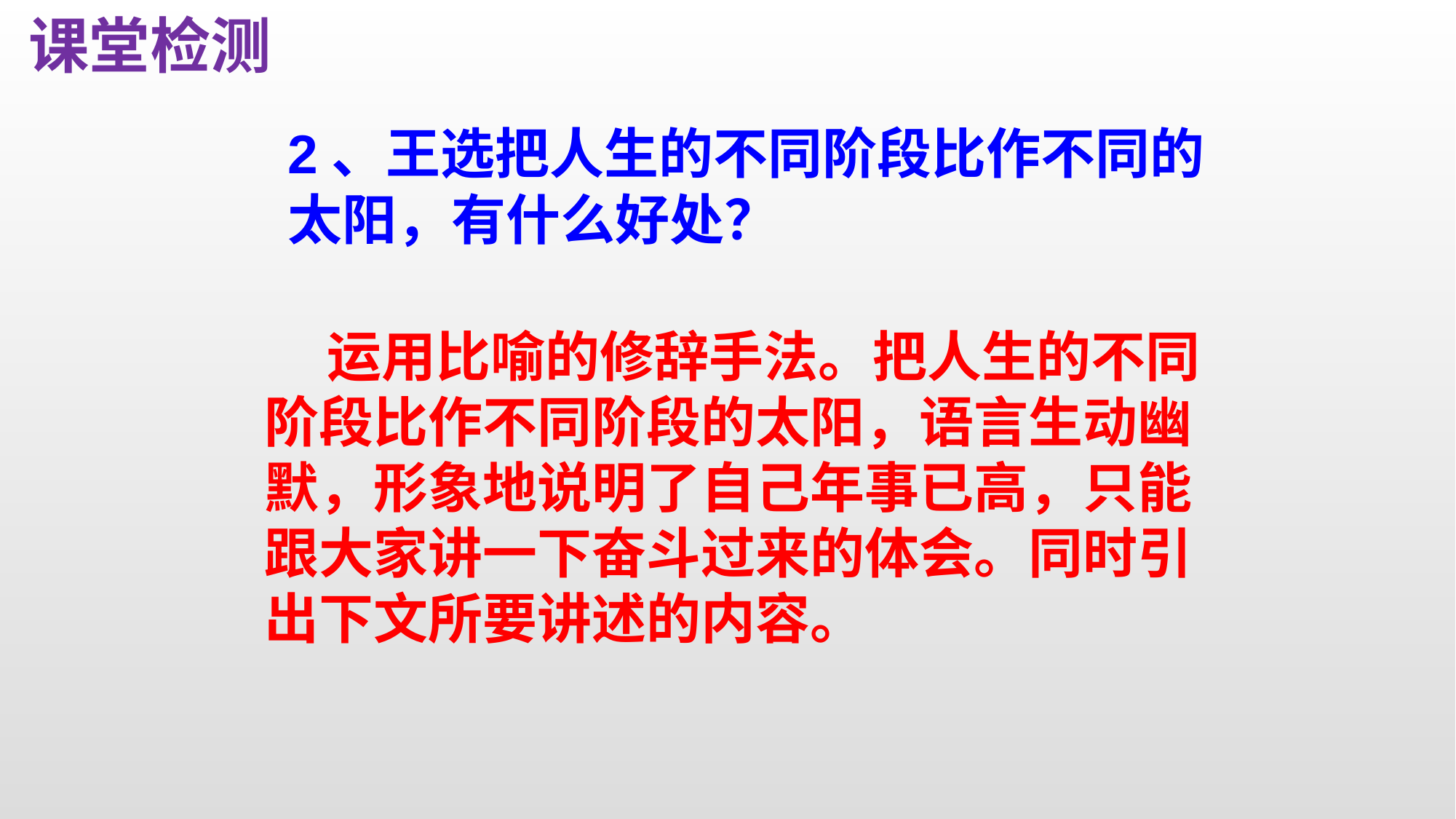

课堂检测
2、王选把人生的不同阶段比作不同的太阳，有什么好处？
    运用比喻的修辞手法。把人生的不同阶段比作不同阶段的太阳，语言生动幽默，形象地说明了自己年事已高，只能跟大家讲一下奋斗过来的体会。同时引出下文所要讲述的内容。